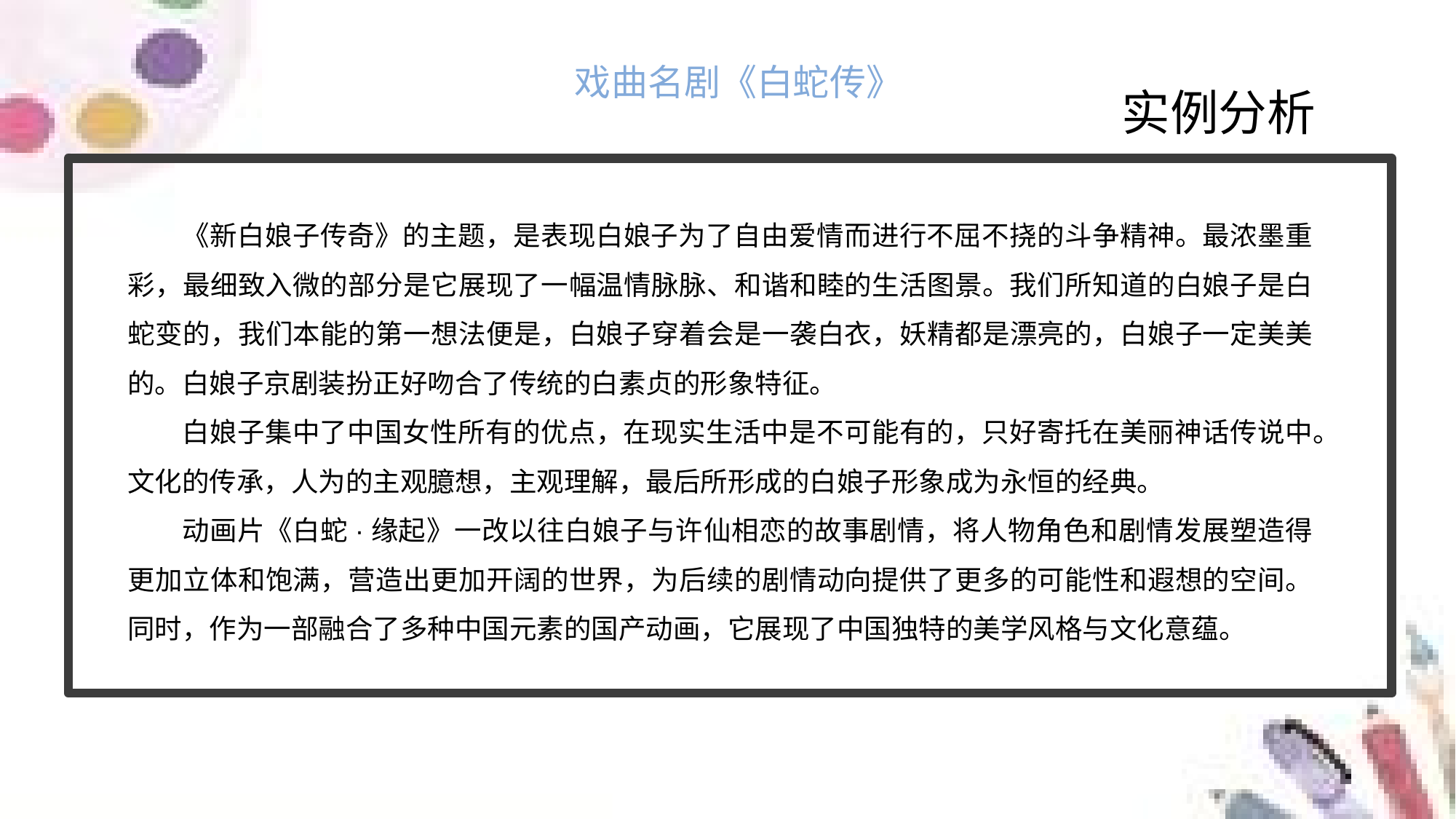

戏曲名剧《白蛇传》
实例分析

《新白娘子传奇》的主题，是表现白娘子为了自由爱情而进行不屈不挠的斗争精神。最浓墨重彩，最细致入微的部分是它展现了一幅温情脉脉、和谐和睦的生活图景。我们所知道的白娘子是白蛇变的，我们本能的第一想法便是，白娘子穿着会是一袭白衣，妖精都是漂亮的，白娘子一定美美的。白娘子京剧装扮正好吻合了传统的白素贞的形象特征。
白娘子集中了中国女性所有的优点，在现实生活中是不可能有的，只好寄托在美丽神话传说中。文化的传承，人为的主观臆想，主观理解，最后所形成的白娘子形象成为永恒的经典。
动画片《白蛇·缘起》一改以往白娘子与许仙相恋的故事剧情，将人物角色和剧情发展塑造得更加立体和饱满，营造出更加开阔的世界，为后续的剧情动向提供了更多的可能性和遐想的空间。同时，作为一部融合了多种中国元素的国产动画，它展现了中国独特的美学风格与文化意蕴。